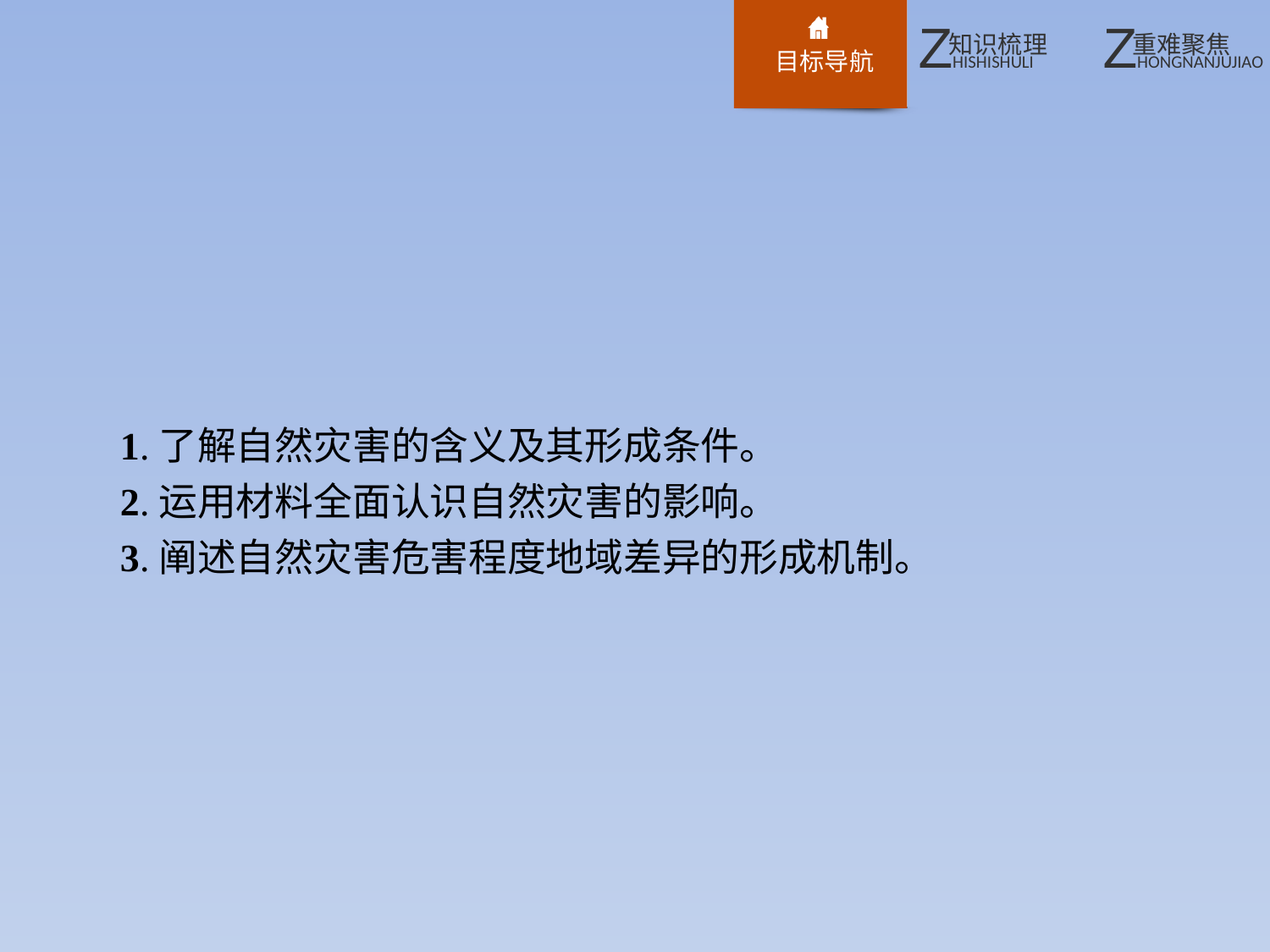

1.了解自然灾害的含义及其形成条件。
2.运用材料全面认识自然灾害的影响。
3.阐述自然灾害危害程度地域差异的形成机制。